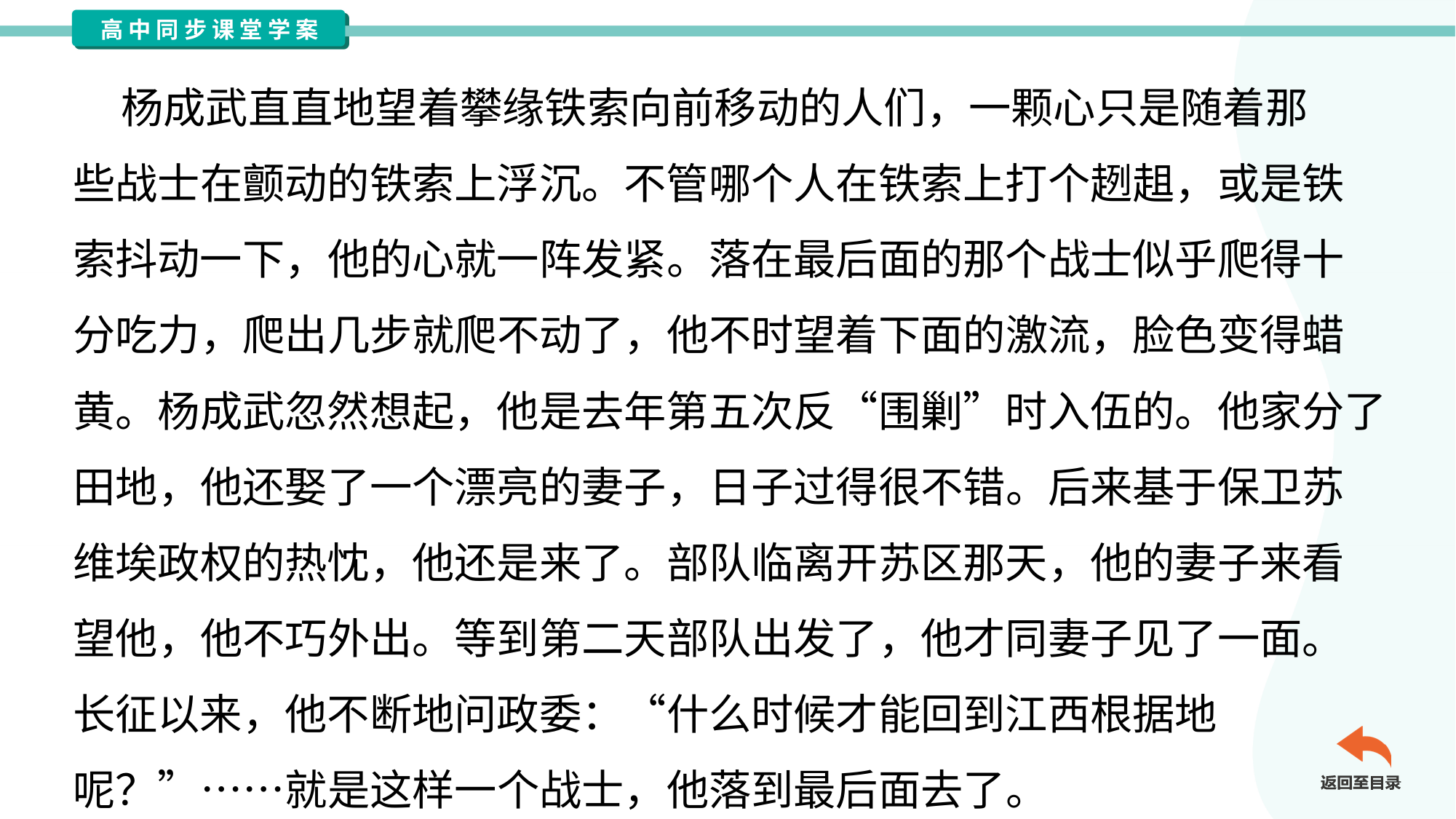

杨成武直直地望着攀缘铁索向前移动的人们，一颗心只是随着那
些战士在颤动的铁索上浮沉。不管哪个人在铁索上打个趔趄，或是铁
索抖动一下，他的心就一阵发紧。落在最后面的那个战士似乎爬得十
分吃力，爬出几步就爬不动了，他不时望着下面的激流，脸色变得蜡
黄。杨成武忽然想起，他是去年第五次反“围剿”时入伍的。他家分了
田地，他还娶了一个漂亮的妻子，日子过得很不错。后来基于保卫苏
维埃政权的热忱，他还是来了。部队临离开苏区那天，他的妻子来看
望他，他不巧外出。等到第二天部队出发了，他才同妻子见了一面。
长征以来，他不断地问政委：“什么时候才能回到江西根据地
呢？”……就是这样一个战士，他落到最后面去了。